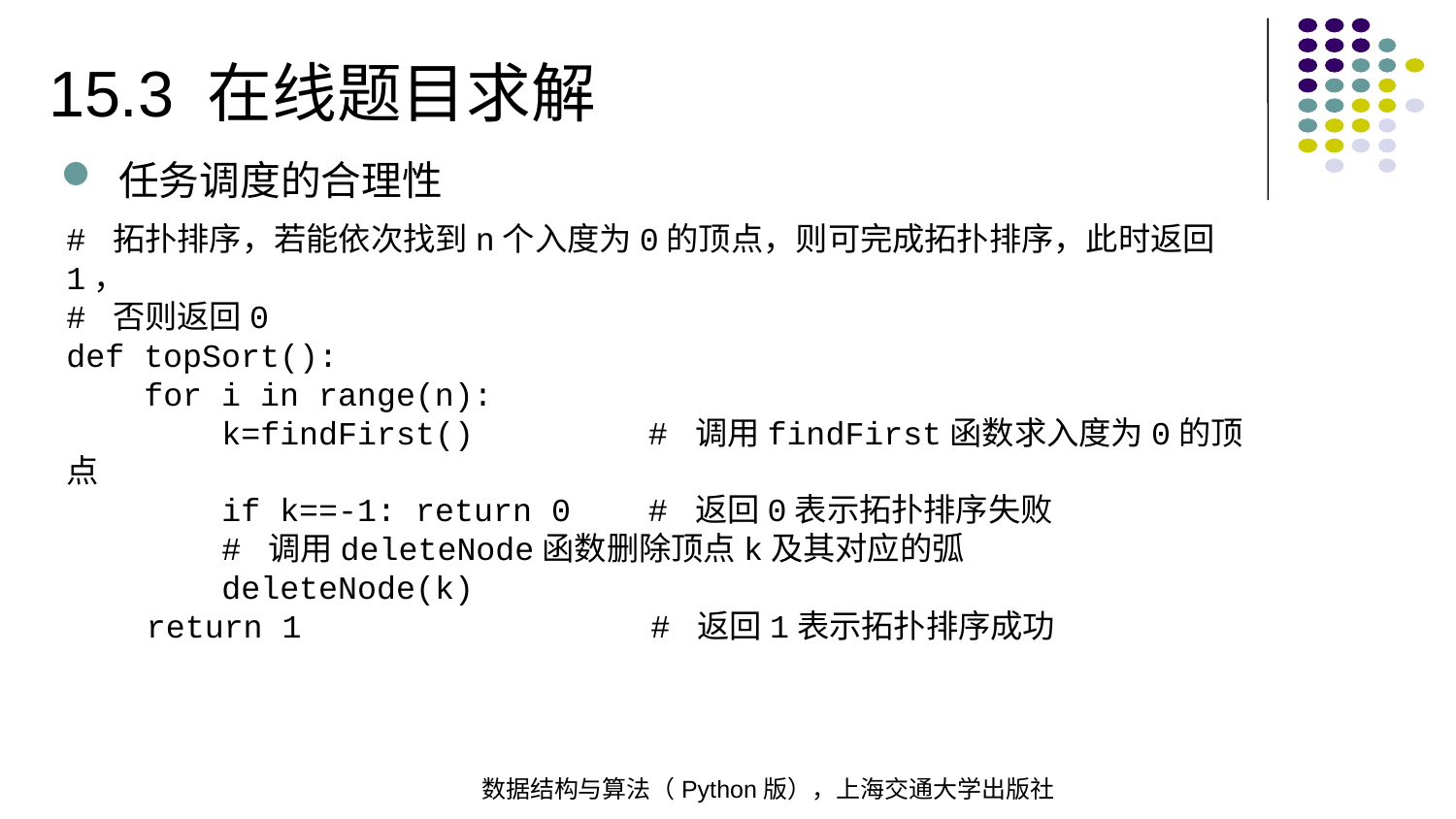

15.3 在线题目求解
任务调度的合理性
# 拓扑排序，若能依次找到n个入度为0的顶点，则可完成拓扑排序，此时返回1，
# 否则返回0
def topSort():
    for i in range(n):
        k=findFirst()         # 调用findFirst函数求入度为0的顶点
        if k==-1: return 0    # 返回0表示拓扑排序失败
        # 调用deleteNode函数删除顶点k及其对应的弧
        deleteNode(k)
          return 1                  # 返回1表示拓扑排序成功